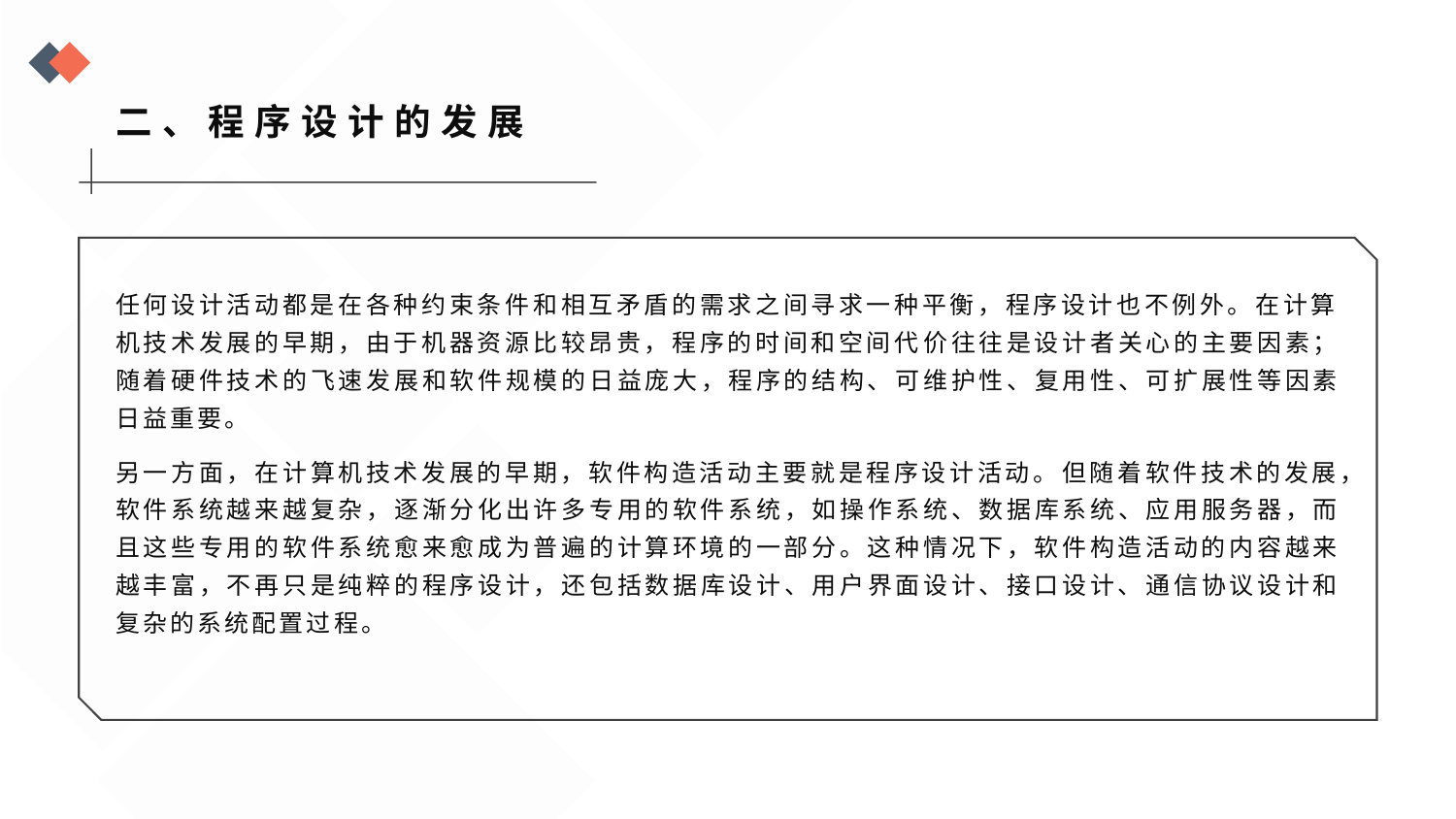

二、程序设计的发展

任何设计活动都是在各种约束条件和相互矛盾的需求之间寻求一种平衡，程序设计也不例外。在计算机技术发展的早期，由于机器资源比较昂贵，程序的时间和空间代价往往是设计者关心的主要因素；随着硬件技术的飞速发展和软件规模的日益庞大，程序的结构、可维护性、复用性、可扩展性等因素日益重要。
另一方面，在计算机技术发展的早期，软件构造活动主要就是程序设计活动。但随着软件技术的发展，软件系统越来越复杂，逐渐分化出许多专用的软件系统，如操作系统、数据库系统、应用服务器，而且这些专用的软件系统愈来愈成为普遍的计算环境的一部分。这种情况下，软件构造活动的内容越来越丰富，不再只是纯粹的程序设计，还包括数据库设计、用户界面设计、接口设计、通信协议设计和复杂的系统配置过程。